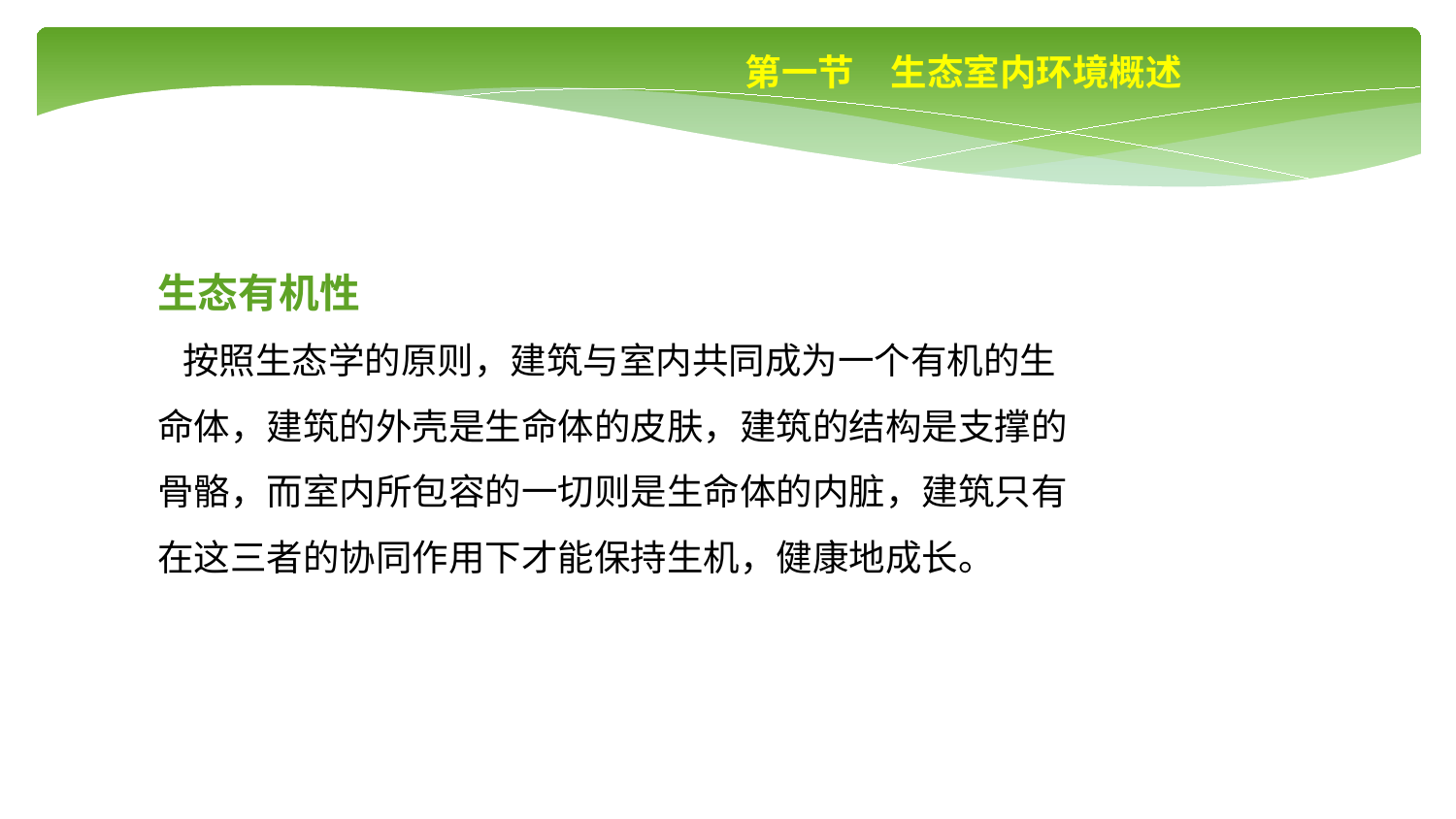

第一节　生态室内环境概述
生态有机性
  按照生态学的原则，建筑与室内共同成为一个有机的生命体，建筑的外壳是生命体的皮肤，建筑的结构是支撑的骨骼，而室内所包容的一切则是生命体的内脏，建筑只有在这三者的协同作用下才能保持生机，健康地成长。